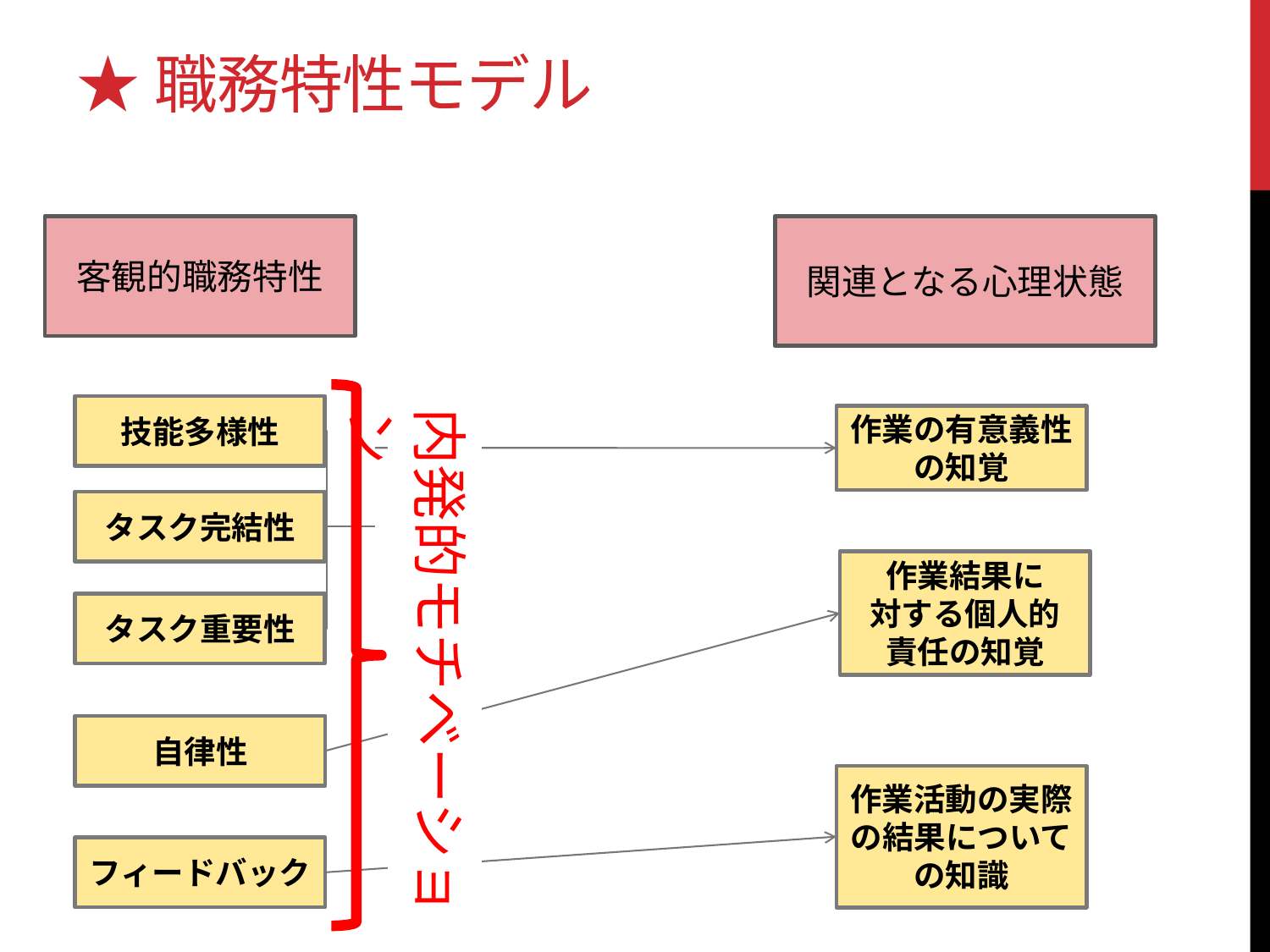

# ★職務特性モデル
客観的職務特性
関連となる心理状態

技能多様性
内発的モチベーション
作業の有意義性の知覚
タスク完結性
作業結果に
対する個人的
責任の知覚
タスク重要性
自律性
作業活動の実際の結果についての知識
フィードバック